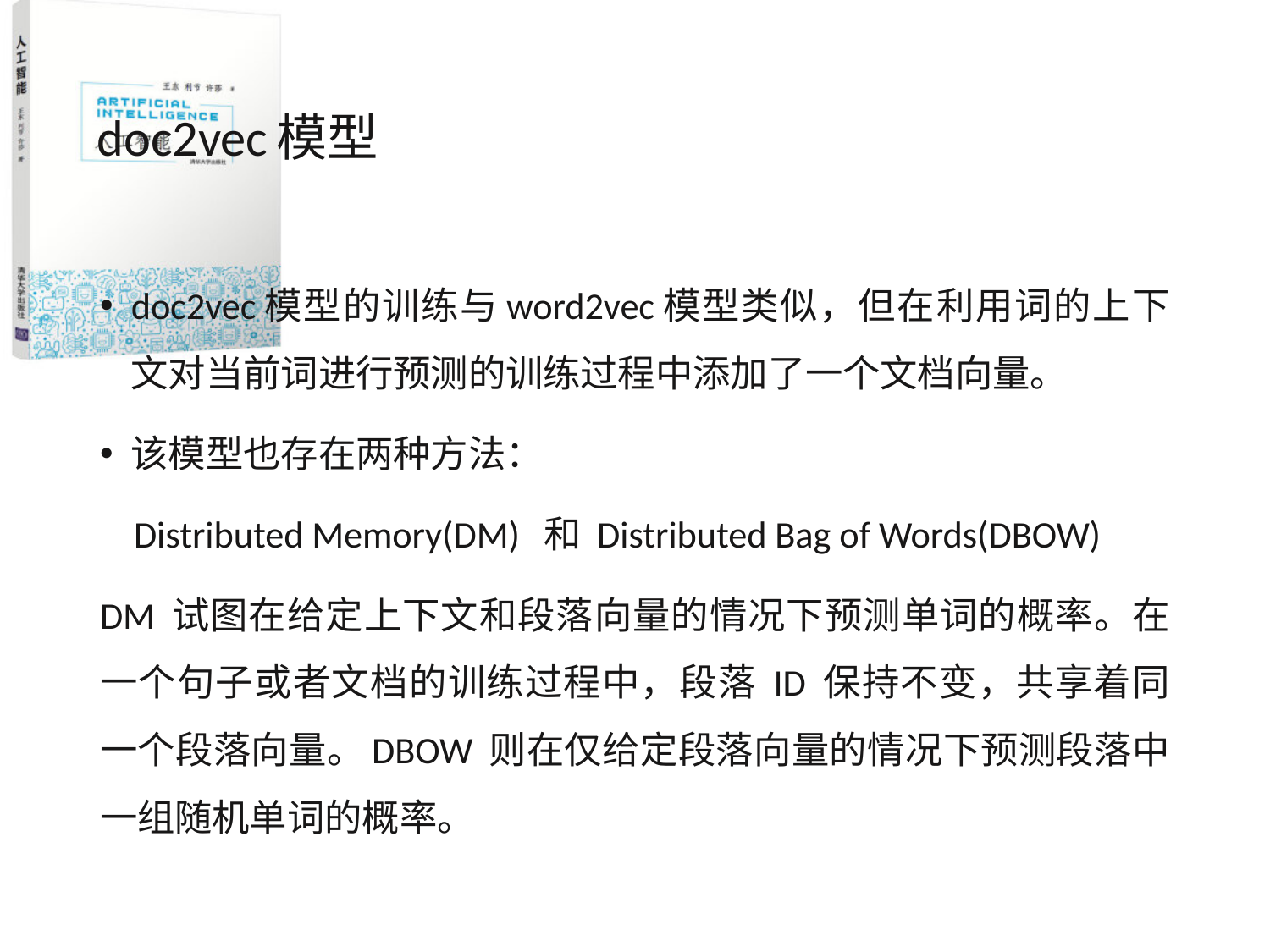

# doc2vec模型
doc2vec模型的训练与word2vec模型类似，但在利用词的上下文对当前词进行预测的训练过程中添加了一个文档向量。
该模型也存在两种方法：
    Distributed Memory(DM)  和 Distributed Bag of Words(DBOW)
DM 试图在给定上下文和段落向量的情况下预测单词的概率。在一个句子或者文档的训练过程中，段落 ID 保持不变，共享着同一个段落向量。DBOW 则在仅给定段落向量的情况下预测段落中一组随机单词的概率。